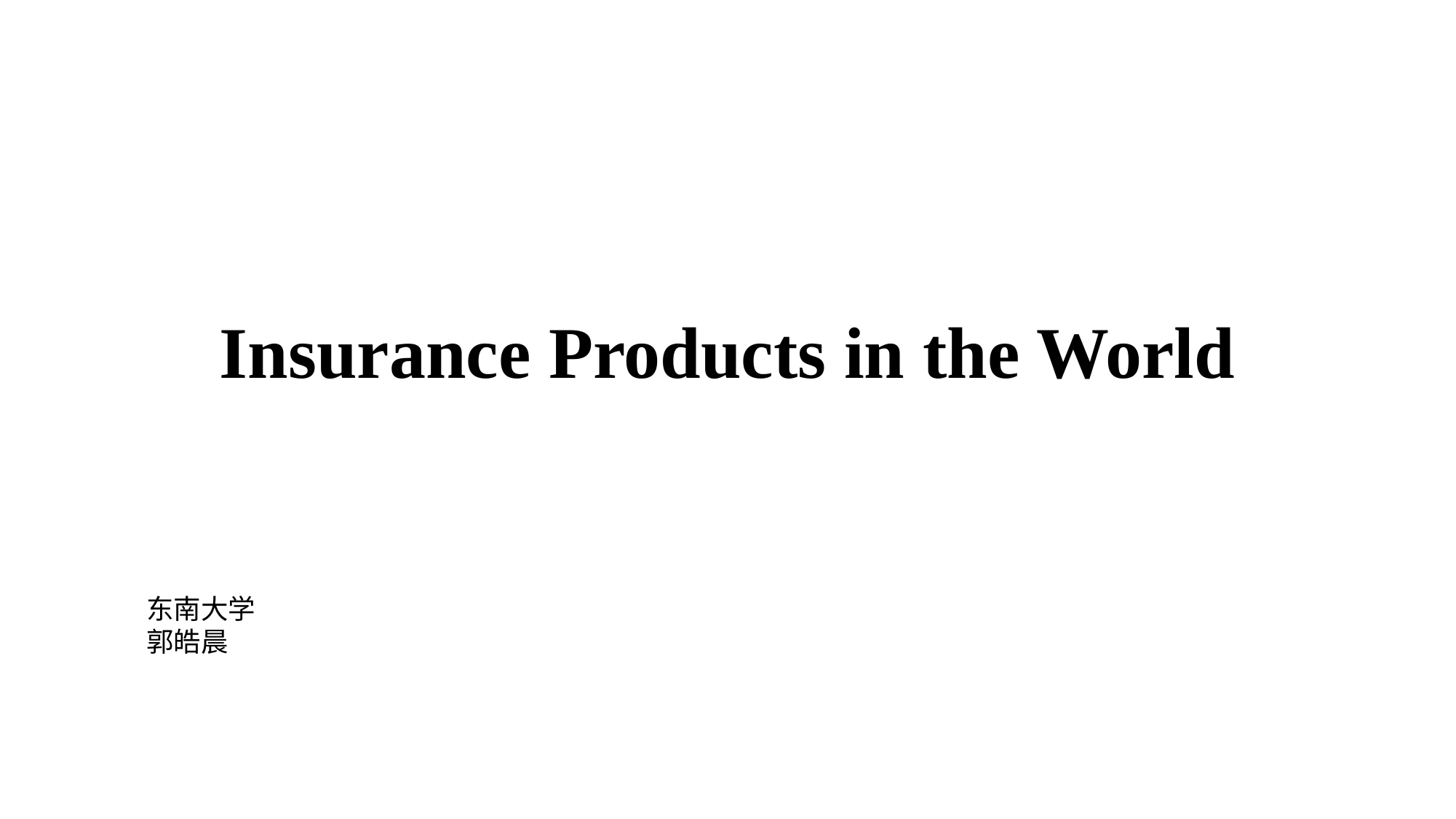

# Insurance Products in the World
东南大学
郭皓晨